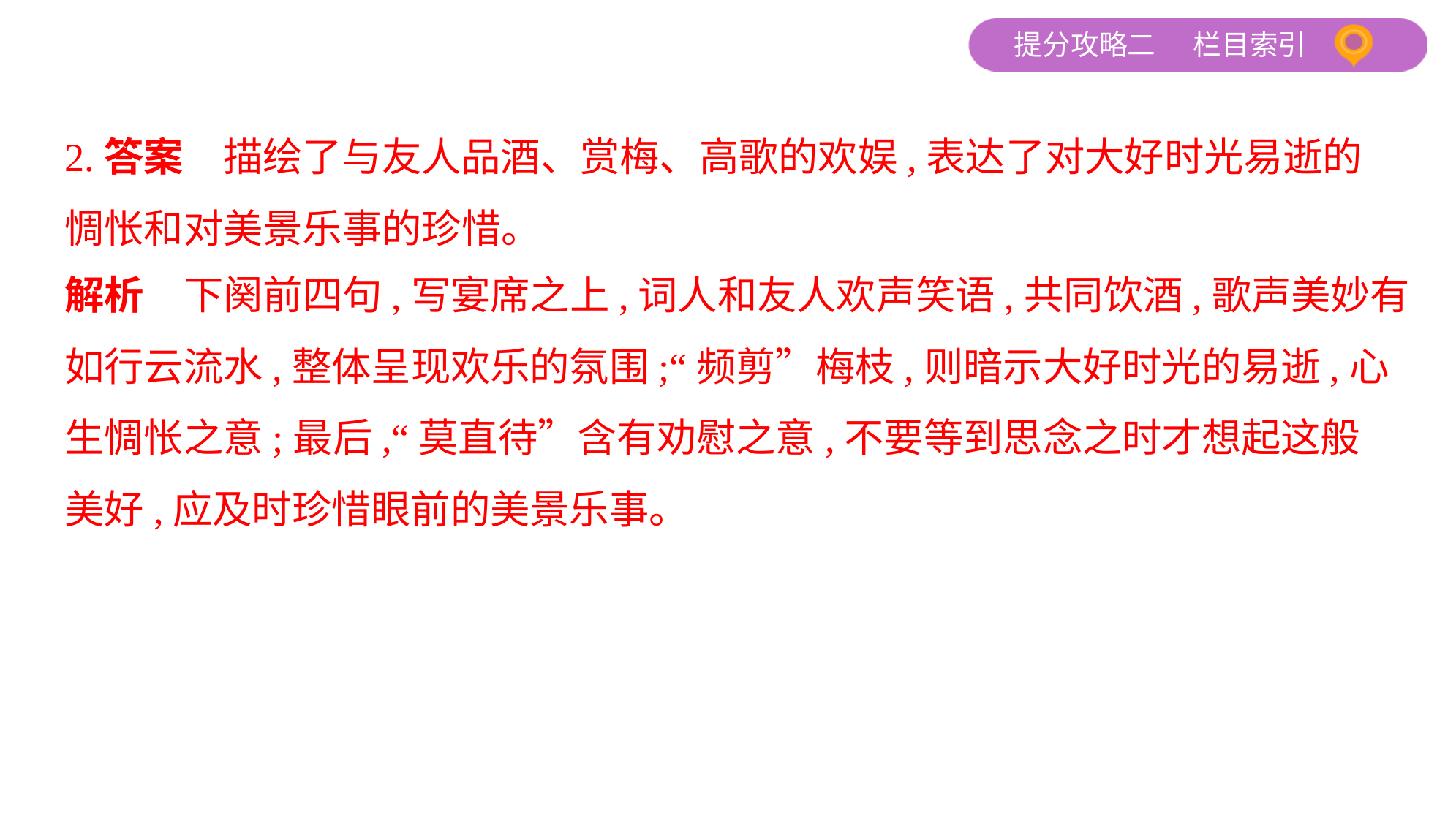

2.答案　描绘了与友人品酒、赏梅、高歌的欢娱,表达了对大好时光易逝的
惆怅和对美景乐事的珍惜。
解析　下阕前四句,写宴席之上,词人和友人欢声笑语,共同饮酒,歌声美妙有
如行云流水,整体呈现欢乐的氛围;“频剪”梅枝,则暗示大好时光的易逝,心
生惆怅之意;最后,“莫直待”含有劝慰之意,不要等到思念之时才想起这般
美好,应及时珍惜眼前的美景乐事。